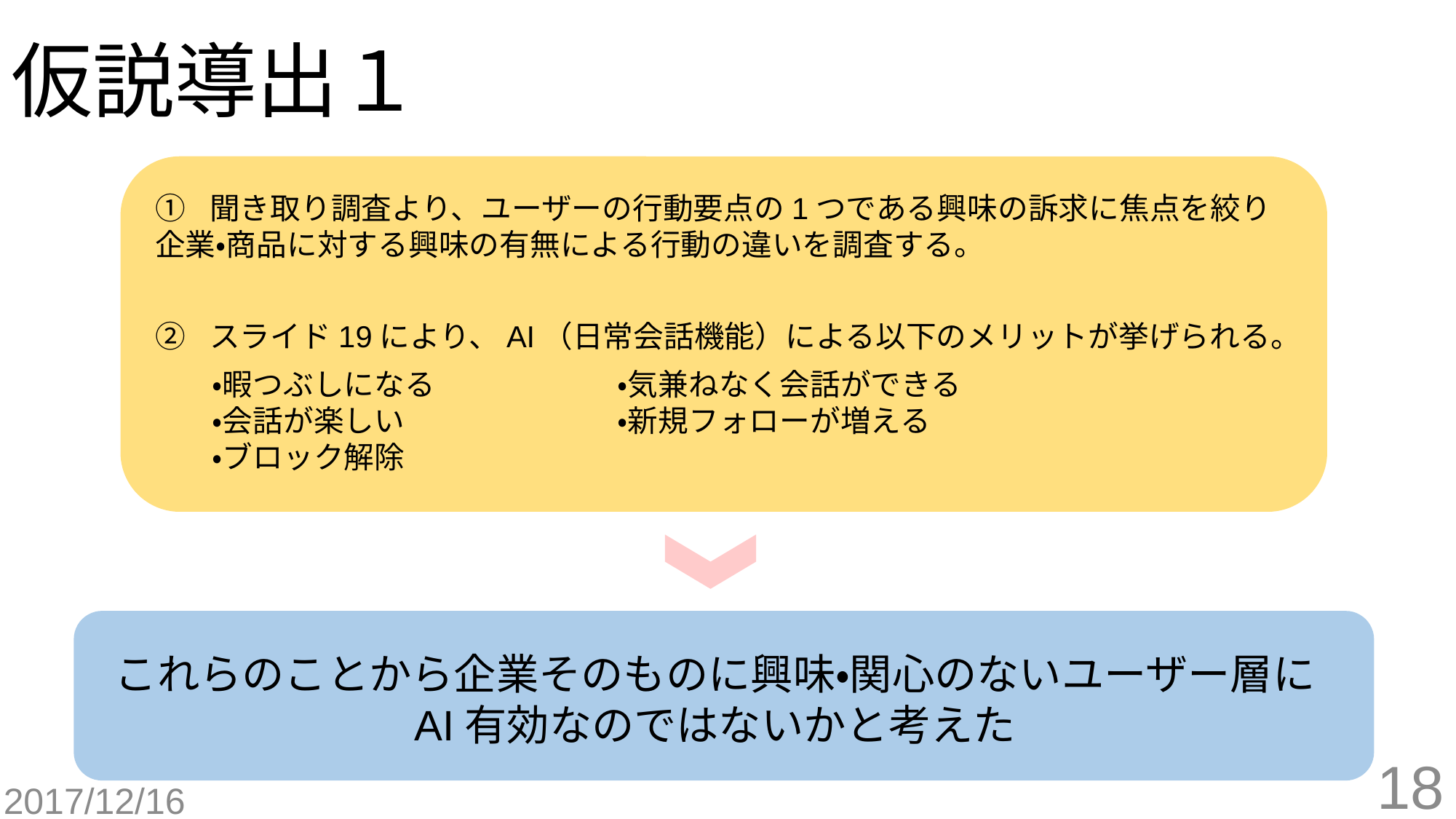

# 仮説導出１

聞き取り調査より、ユーザーの行動要点の1つである興味の訴求に焦点を絞り
企業・商品に対する興味の有無による行動の違いを調査する。
スライド19により、AI（日常会話機能）による以下のメリットが挙げられる。
・暇つぶしになる　　　　　　・気兼ねなく会話ができる
・会話が楽しい　　　　　　　・新規フォローが増える
・ブロック解除

これらのことから企業そのものに興味・関心のないユーザー層に
AI有効なのではないかと考えた
18
2017/12/16